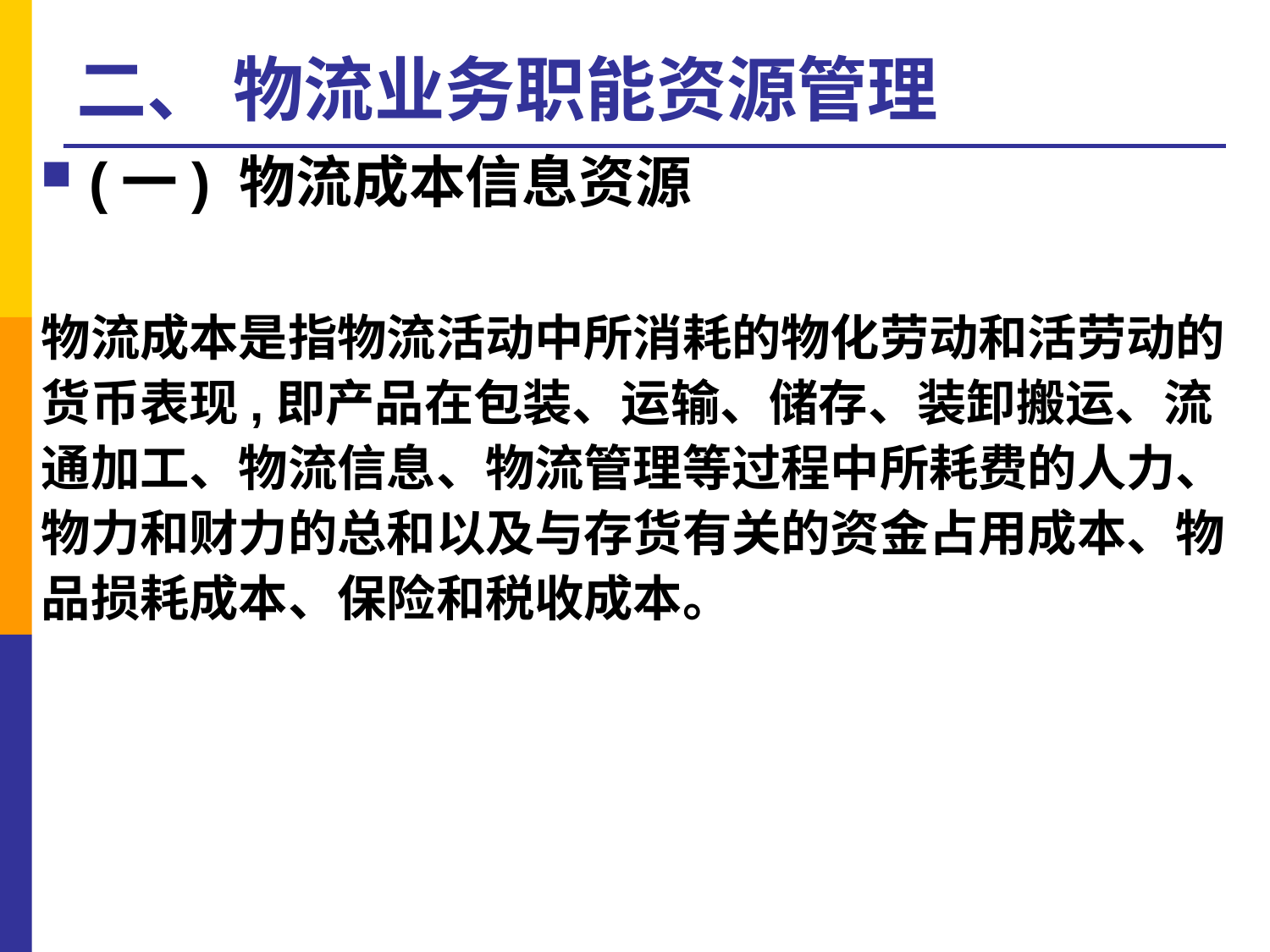

# 二、 物流业务职能资源管理
(一) 物流成本信息资源

物流成本是指物流活动中所消耗的物化劳动和活劳动的货币表现,即产品在包装、运输、储存、装卸搬运、流通加工、物流信息、物流管理等过程中所耗费的人力、物力和财力的总和以及与存货有关的资金占用成本、物品损耗成本、保险和税收成本。